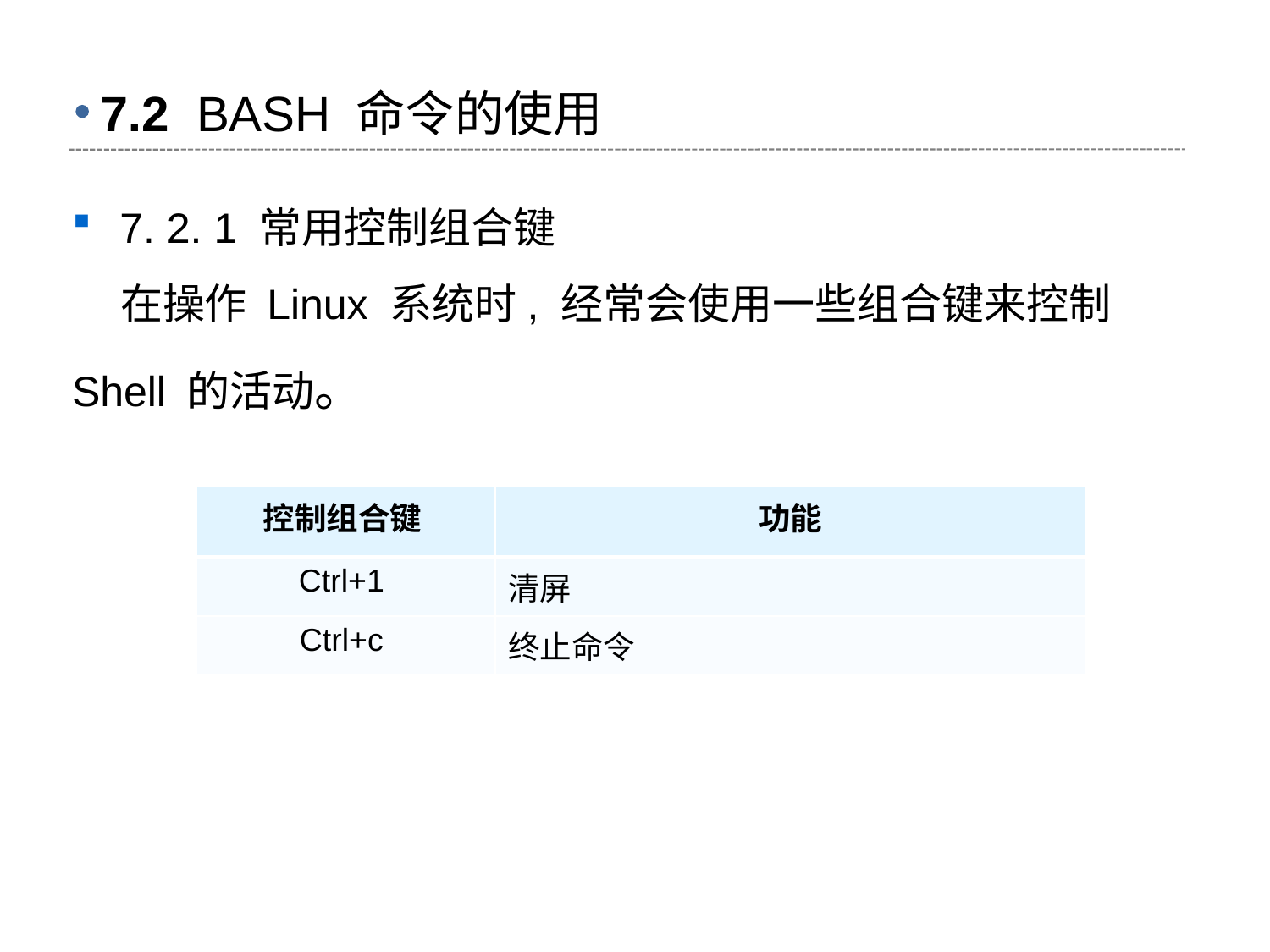

# 7.2  BASH 命令的使用
7. 2. 1 常用控制组合键
    在操作 Linux 系统时, 经常会使用一些组合键来控制 Shell 的活动。
| 控制组合键 | 功能 |
| --- | --- |
| Ctrl+1 | 清屏 |
| Ctrl+c | 终止命令 |